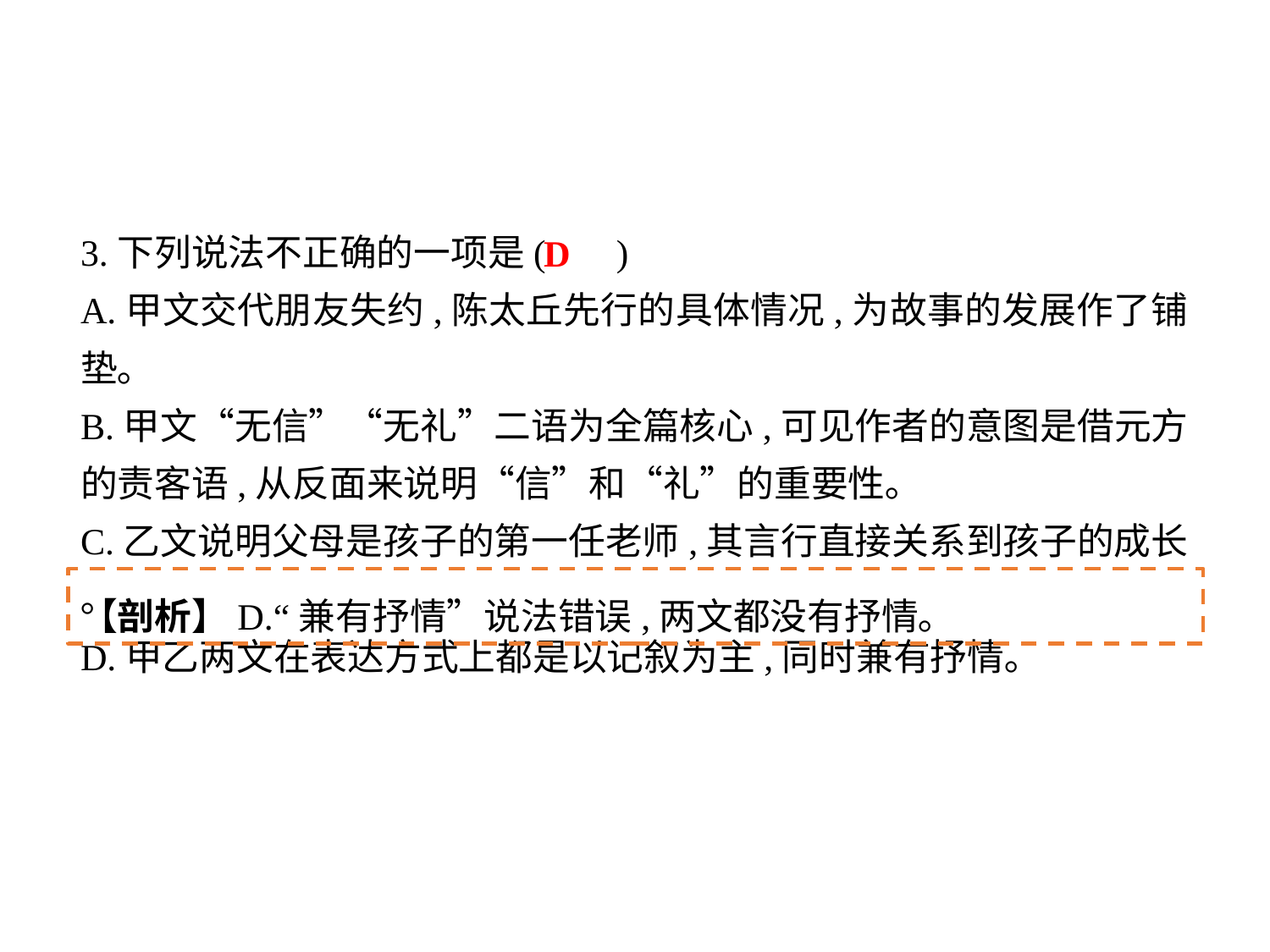

3.下列说法不正确的一项是(	   )
A.甲文交代朋友失约,陈太丘先行的具体情况,为故事的发展作了铺垫｡
B.甲文“无信”“无礼”二语为全篇核心,可见作者的意图是借元方的责客语,从反面来说明“信”和“礼”的重要性｡
C.乙文说明父母是孩子的第一任老师,其言行直接关系到孩子的成长｡
D.甲乙两文在表达方式上都是以记叙为主,同时兼有抒情｡
D
【剖析】D.“兼有抒情”说法错误,两文都没有抒情｡